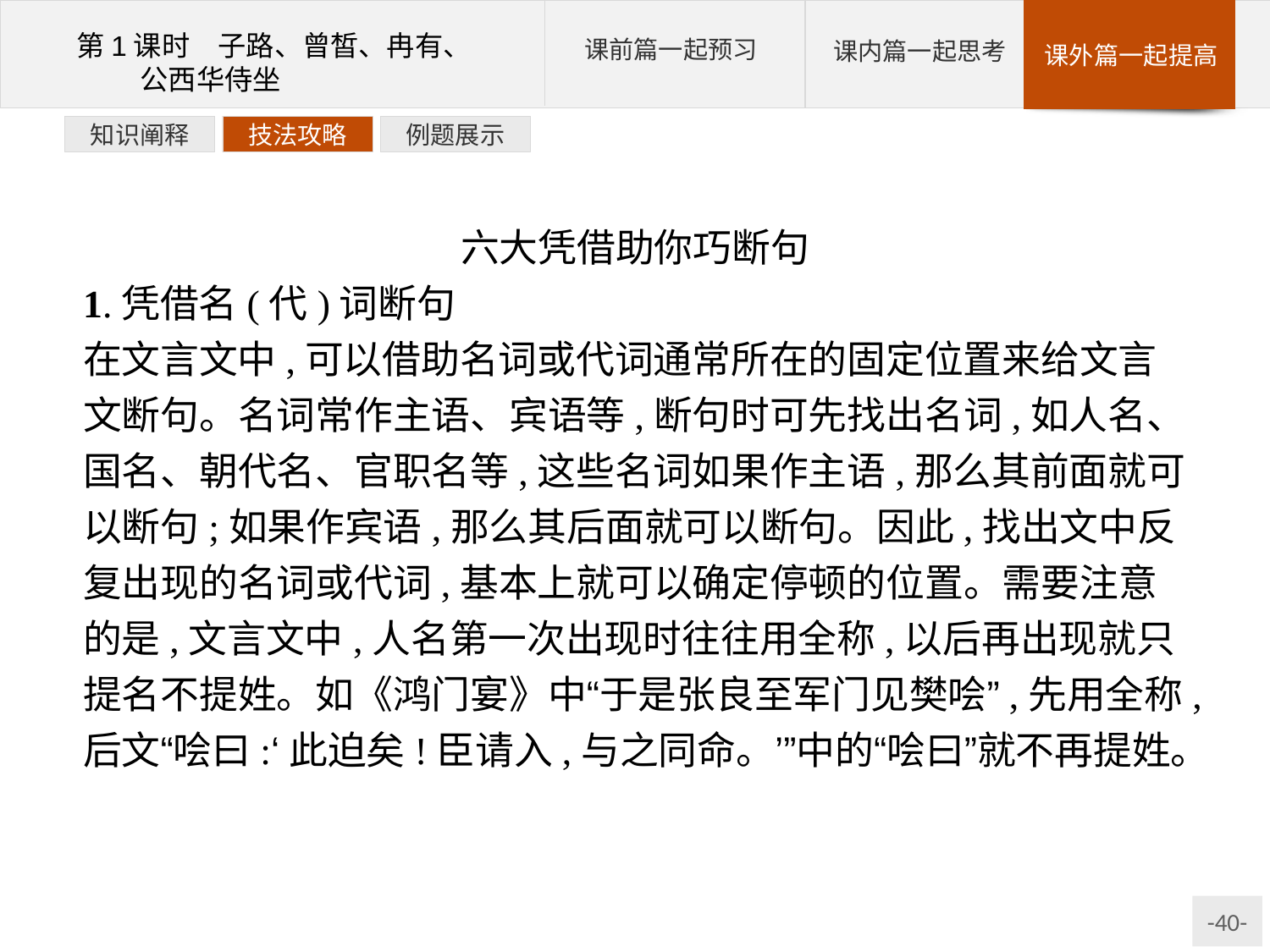

例题展示
技法攻略
知识阐释
六大凭借助你巧断句
1.凭借名(代)词断句
在文言文中,可以借助名词或代词通常所在的固定位置来给文言文断句。名词常作主语、宾语等,断句时可先找出名词,如人名、国名、朝代名、官职名等,这些名词如果作主语,那么其前面就可以断句;如果作宾语,那么其后面就可以断句。因此,找出文中反复出现的名词或代词,基本上就可以确定停顿的位置。需要注意的是,文言文中,人名第一次出现时往往用全称,以后再出现就只提名不提姓。如《鸿门宴》中“于是张良至军门见樊哙”,先用全称,后文“哙曰:‘此迫矣!臣请入,与之同命。’”中的“哙曰”就不再提姓。